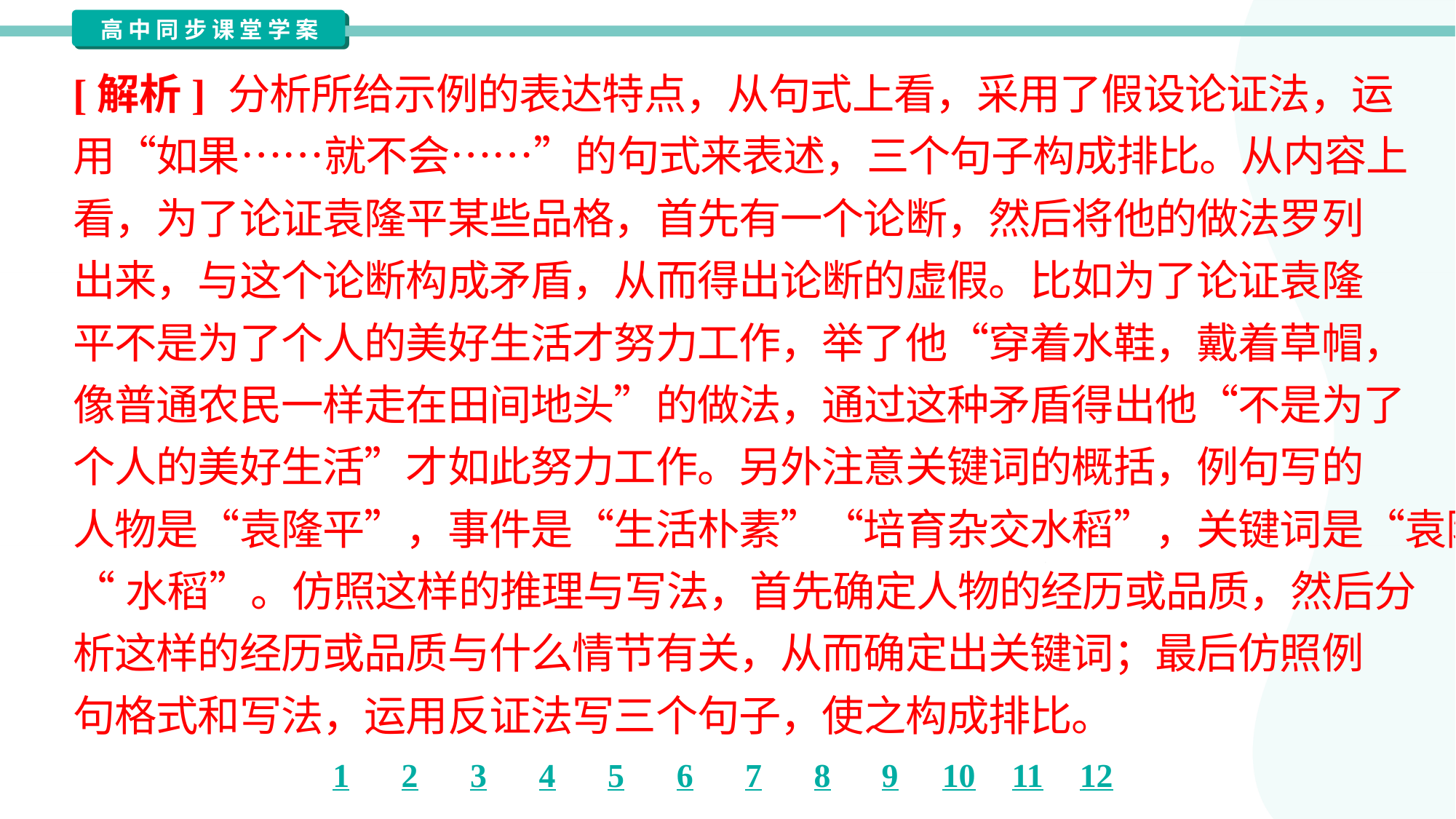

[解析] 分析所给示例的表达特点，从句式上看，采用了假设论证法，运
用“如果……就不会……”的句式来表述，三个句子构成排比。从内容上
看，为了论证袁隆平某些品格，首先有一个论断，然后将他的做法罗列
出来，与这个论断构成矛盾，从而得出论断的虚假。比如为了论证袁隆
平不是为了个人的美好生活才努力工作，举了他“穿着水鞋，戴着草帽，
像普通农民一样走在田间地头”的做法，通过这种矛盾得出他“不是为了
个人的美好生活”才如此努力工作。另外注意关键词的概括，例句写的
人物是“袁隆平”，事件是“生活朴素”“培育杂交水稻”，关键词是“袁隆平”
“水稻”。仿照这样的推理与写法，首先确定人物的经历或品质，然后分
析这样的经历或品质与什么情节有关，从而确定出关键词；最后仿照例
句格式和写法，运用反证法写三个句子，使之构成排比。